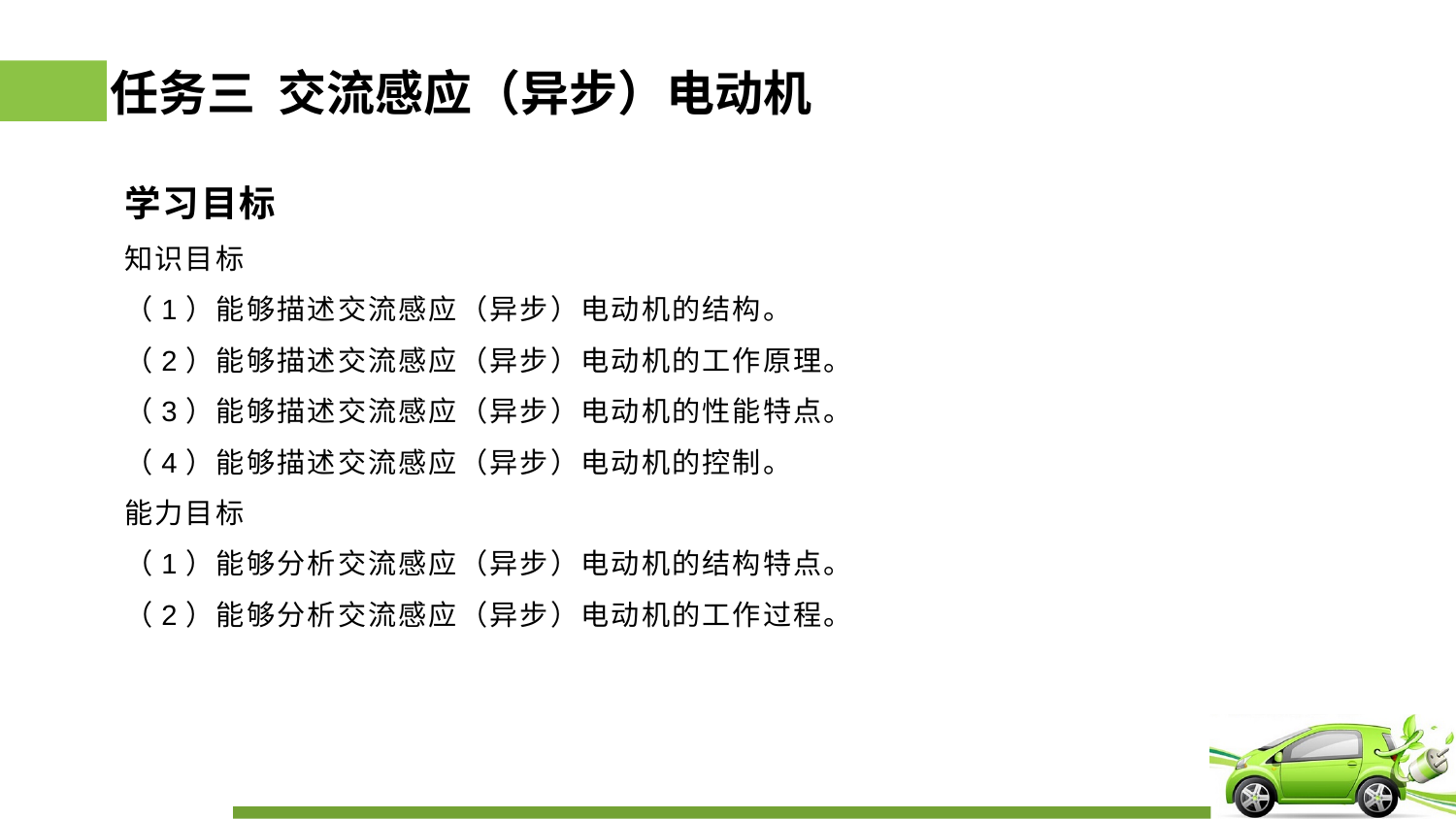

# 任务三  交流感应（异步）电动机
学习目标
知识目标
（1）能够描述交流感应（异步）电动机的结构。
（2）能够描述交流感应（异步）电动机的工作原理。
（3）能够描述交流感应（异步）电动机的性能特点。
（4）能够描述交流感应（异步）电动机的控制。
能力目标
（1）能够分析交流感应（异步）电动机的结构特点。
（2）能够分析交流感应（异步）电动机的工作过程。